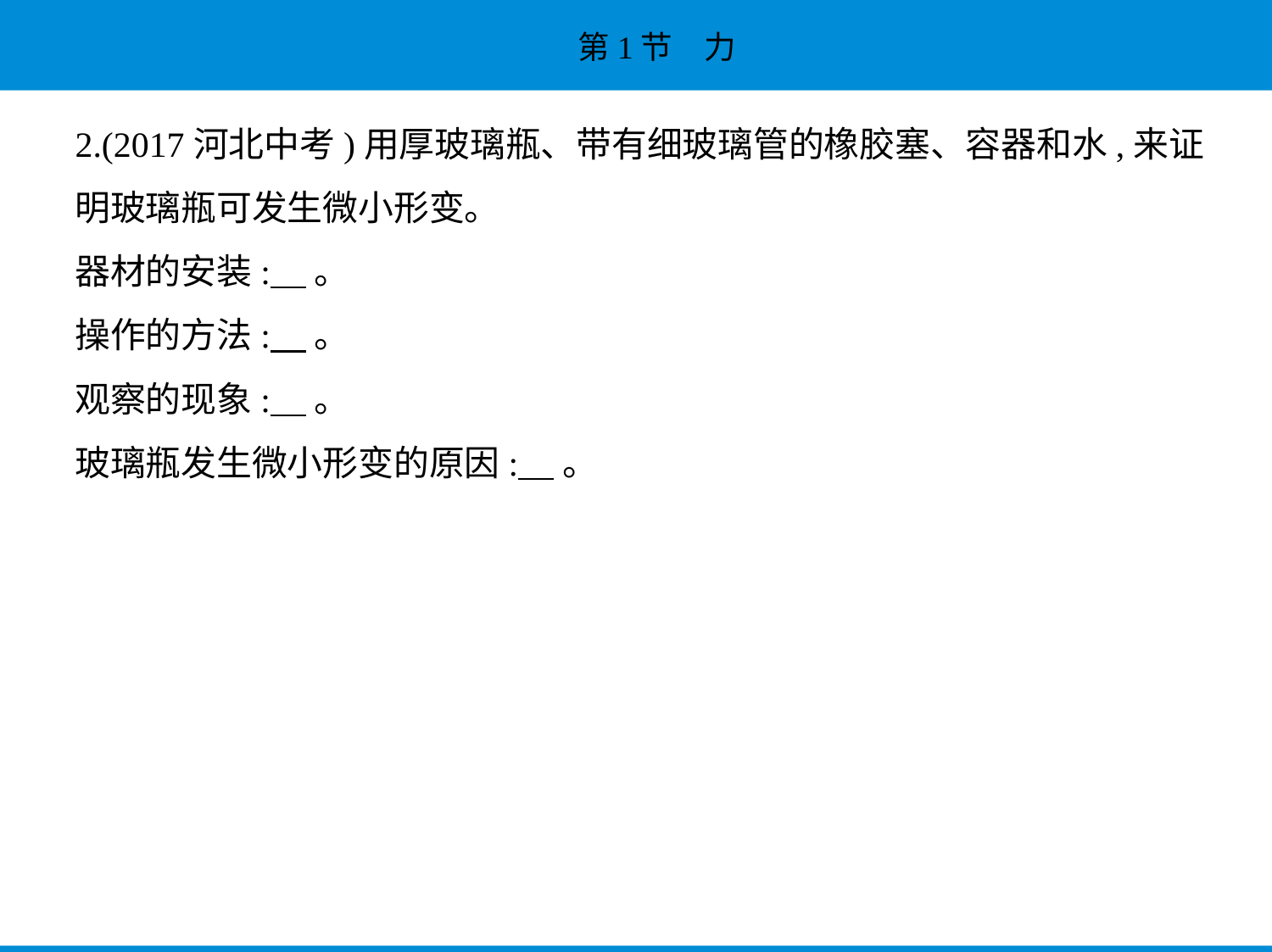

2.(2017河北中考)用厚玻璃瓶、带有细玻璃管的橡胶塞、容器和水,来证
明玻璃瓶可发生微小形变。
器材的安装:    。
操作的方法:    。
观察的现象:    。
玻璃瓶发生微小形变的原因:    。